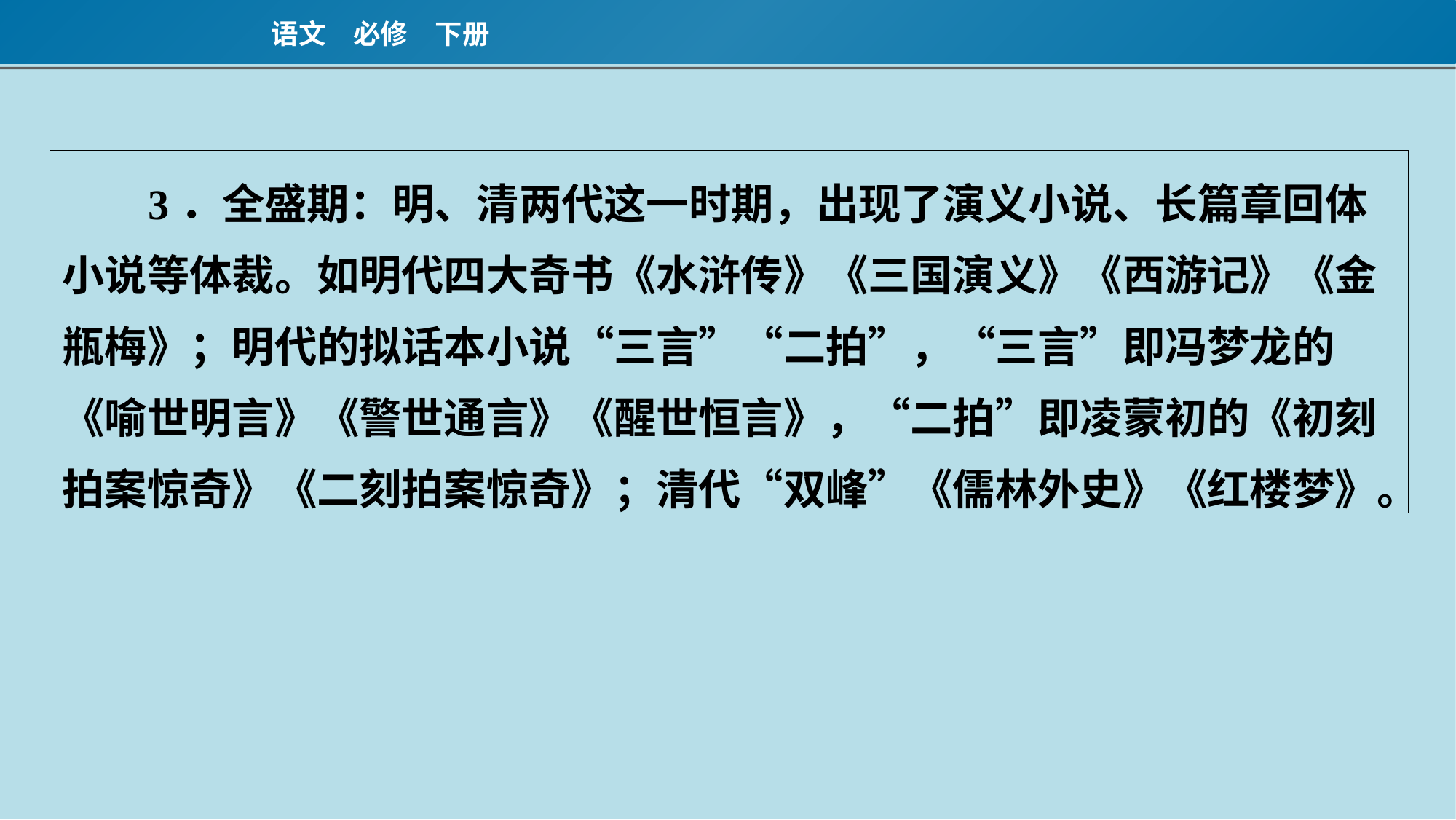

3．全盛期：明、清两代这一时期，出现了演义小说、长篇章回体小说等体裁。如明代四大奇书《水浒传》《三国演义》《西游记》《金瓶梅》；明代的拟话本小说“三言”“二拍”，“三言”即冯梦龙的《喻世明言》《警世通言》《醒世恒言》，“二拍”即凌蒙初的《初刻拍案惊奇》《二刻拍案惊奇》；清代“双峰”《儒林外史》《红楼梦》。